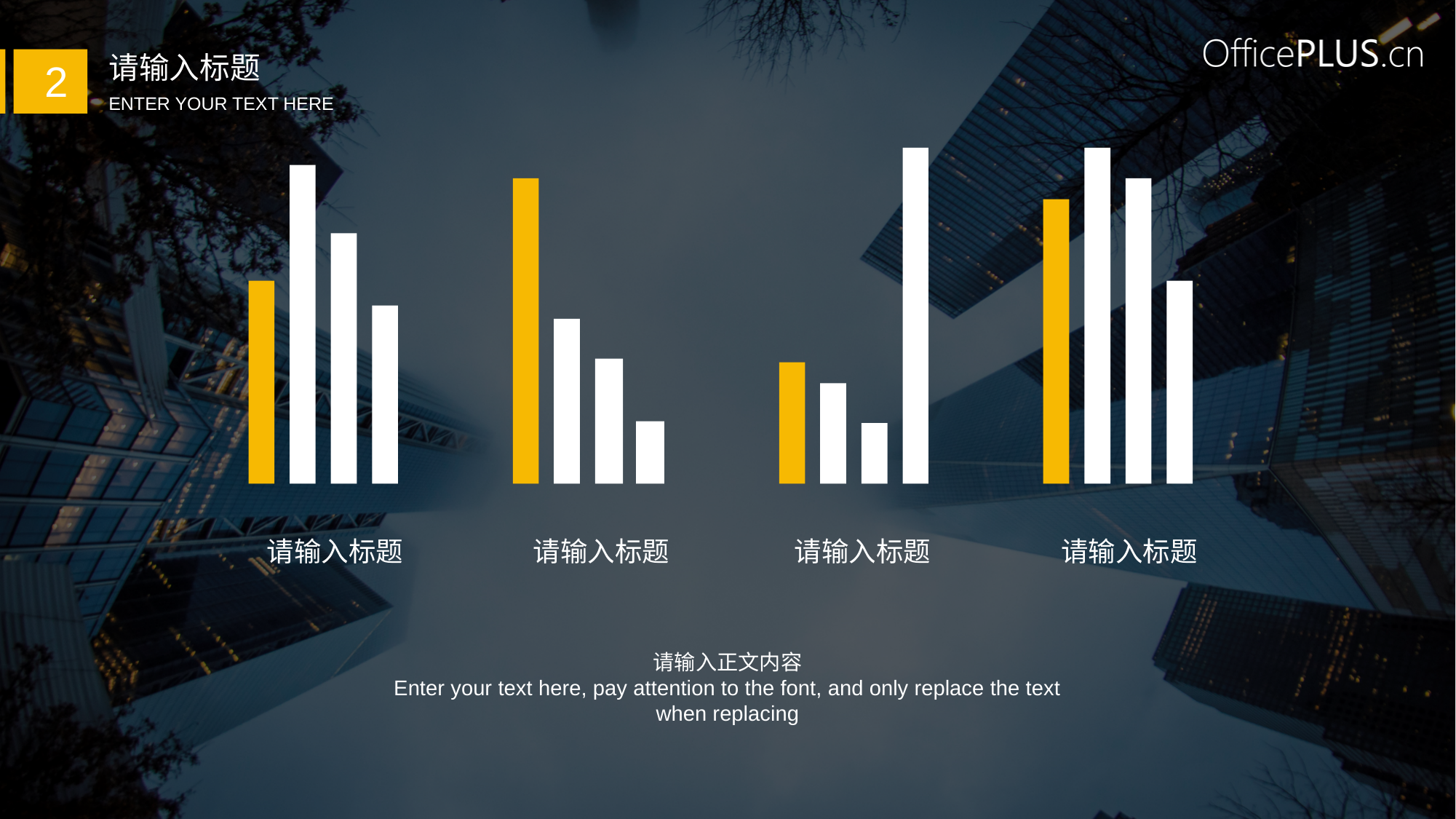

请输入标题

2
Enter your text here

 请输入标题
 请输入标题
 请输入标题
 请输入标题
请输入正文内容
Enter your text here, pay attention to the font, and only replace the text when replacing